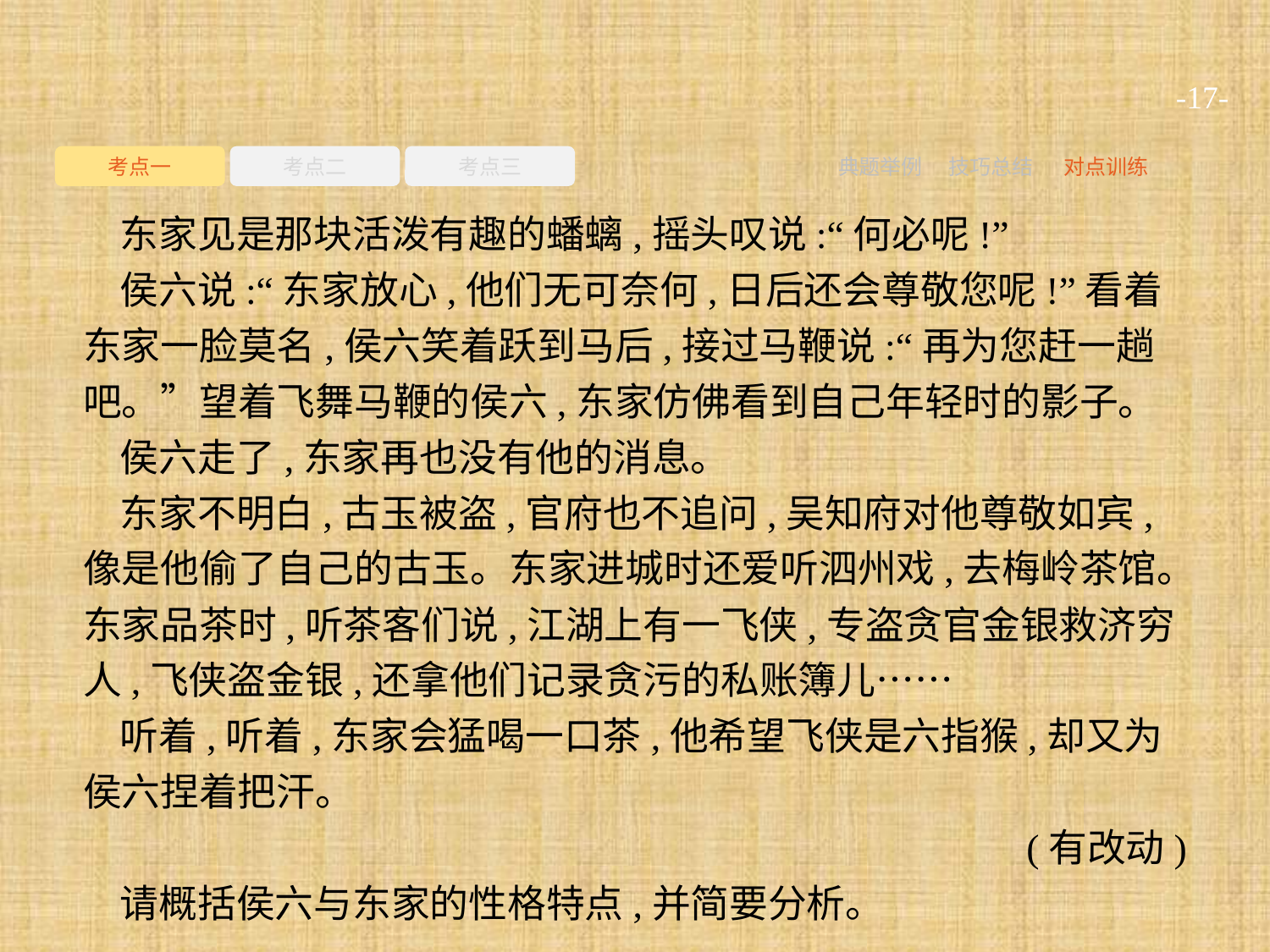

-17-
考点一
考点二
考点三
典题举例
技巧总结
对点训练
东家见是那块活泼有趣的蟠螭,摇头叹说:“何必呢!”
侯六说:“东家放心,他们无可奈何,日后还会尊敬您呢!”看着东家一脸莫名,侯六笑着跃到马后,接过马鞭说:“再为您赶一趟吧。”望着飞舞马鞭的侯六,东家仿佛看到自己年轻时的影子。
侯六走了,东家再也没有他的消息。
东家不明白,古玉被盗,官府也不追问,吴知府对他尊敬如宾,像是他偷了自己的古玉。东家进城时还爱听泗州戏,去梅岭茶馆。东家品茶时,听茶客们说,江湖上有一飞侠,专盗贪官金银救济穷人,飞侠盗金银,还拿他们记录贪污的私账簿儿……
听着,听着,东家会猛喝一口茶,他希望飞侠是六指猴,却又为侯六捏着把汗。
(有改动)
请概括侯六与东家的性格特点,并简要分析。